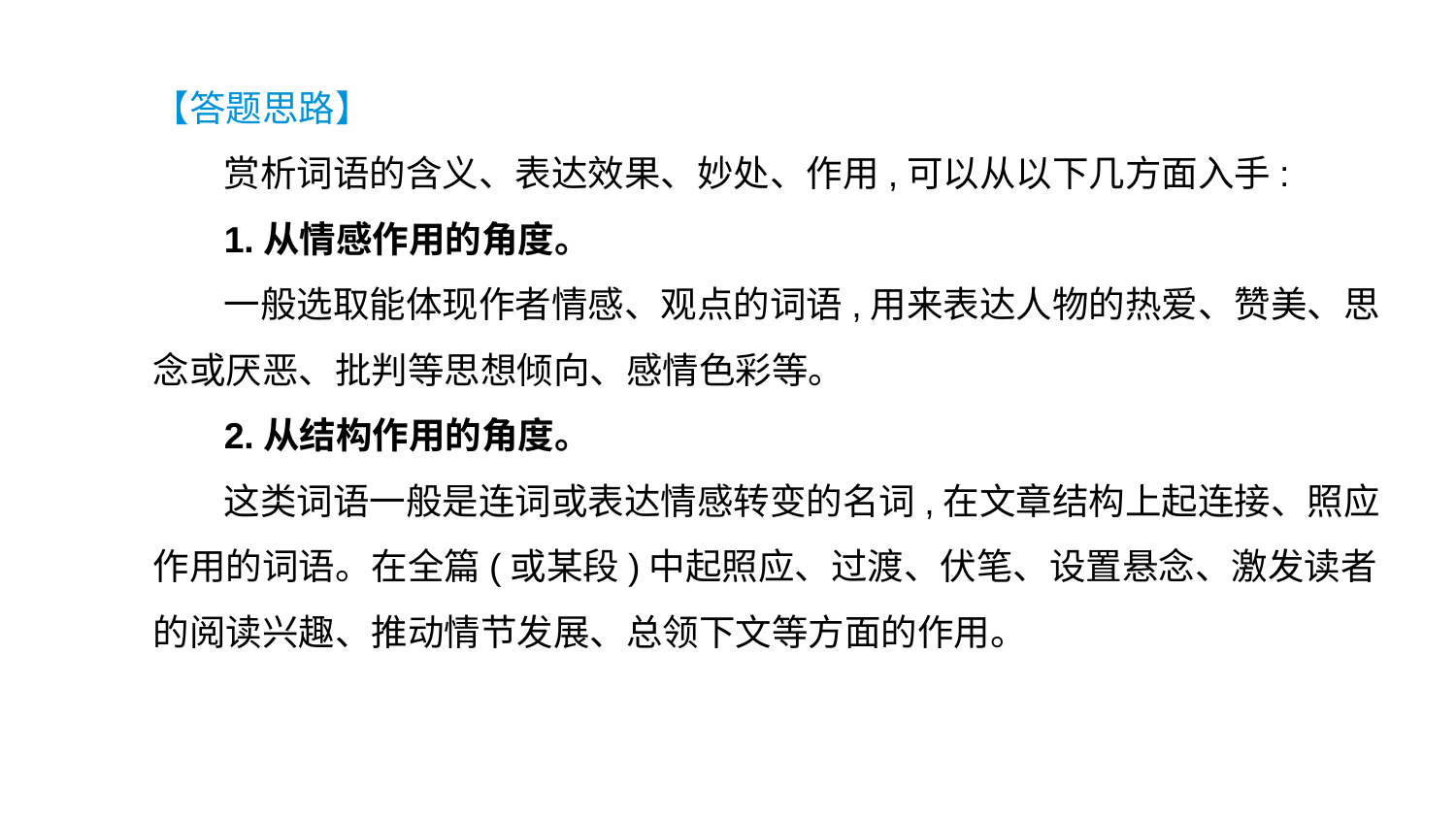

【答题思路】
赏析词语的含义、表达效果、妙处、作用,可以从以下几方面入手:
1.从情感作用的角度。
一般选取能体现作者情感、观点的词语,用来表达人物的热爱、赞美、思念或厌恶、批判等思想倾向、感情色彩等。
2.从结构作用的角度。
这类词语一般是连词或表达情感转变的名词,在文章结构上起连接、照应作用的词语。在全篇(或某段)中起照应、过渡、伏笔、设置悬念、激发读者的阅读兴趣、推动情节发展、总领下文等方面的作用。